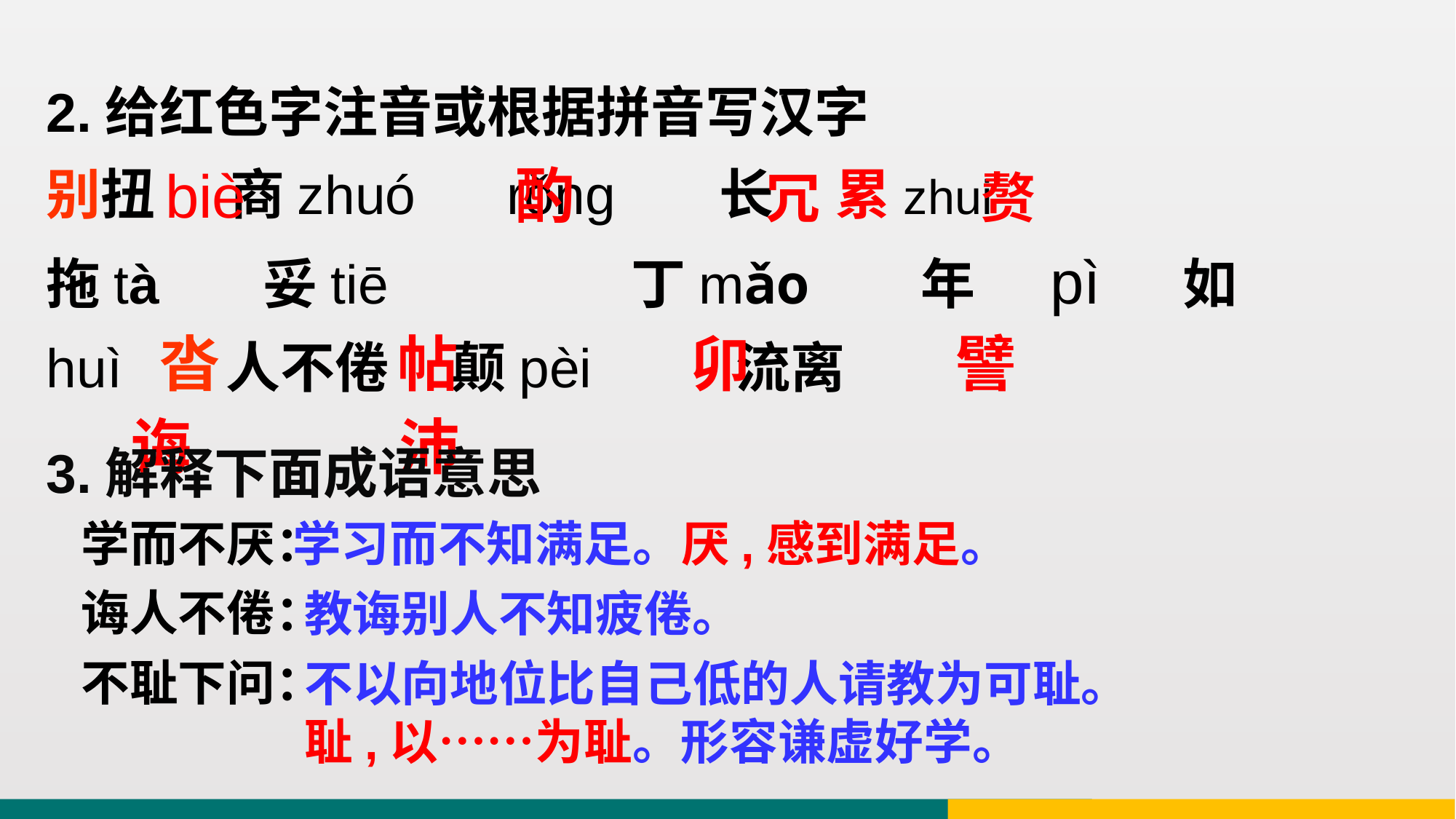

2.给红色字注音或根据拼音写汉字
别扭      商zhuó      rǒnɡ      长     累zhui
拖tà      妥tiē       丁mǎo   年     pì    如
huì      人不倦     颠pèi    流离
  biè               酌              冗             赘
 沓             帖                 卯               譬
诲               沛
3.解释下面成语意思
学而不厌：
诲人不倦：
不耻下问：
学习而不知满足。厌,感到满足。
教诲别人不知疲倦。
不以向地位比自己低的人请教为可耻。
耻,以……为耻。形容谦虚好学。